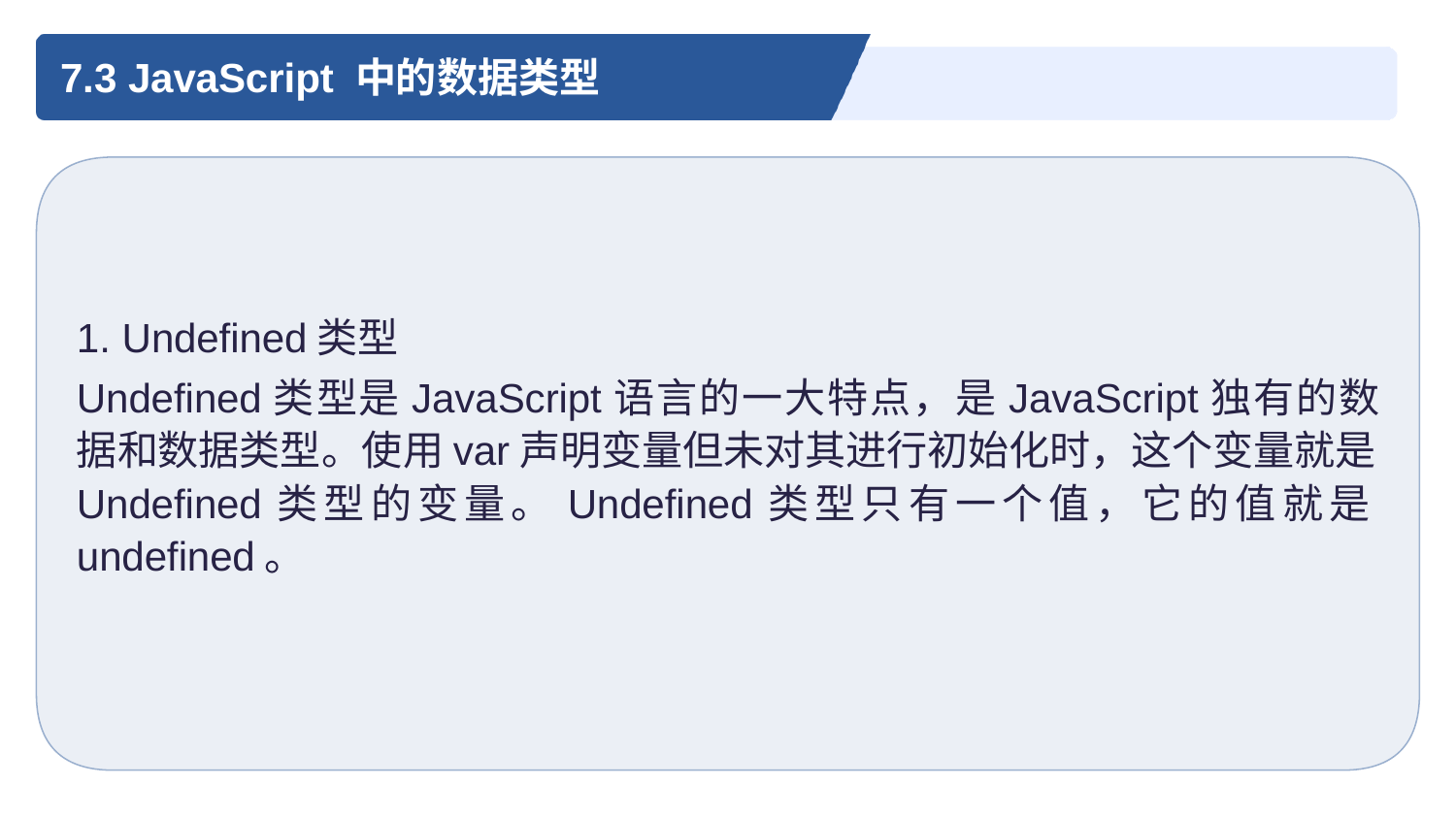

7.3 JavaScript 中的数据类型

1. Undefined类型
Undefined类型是JavaScript语言的一大特点，是JavaScript独有的数据和数据类型。使用var声明变量但未对其进行初始化时，这个变量就是Undefined类型的变量。Undefined类型只有一个值，它的值就是undefined。